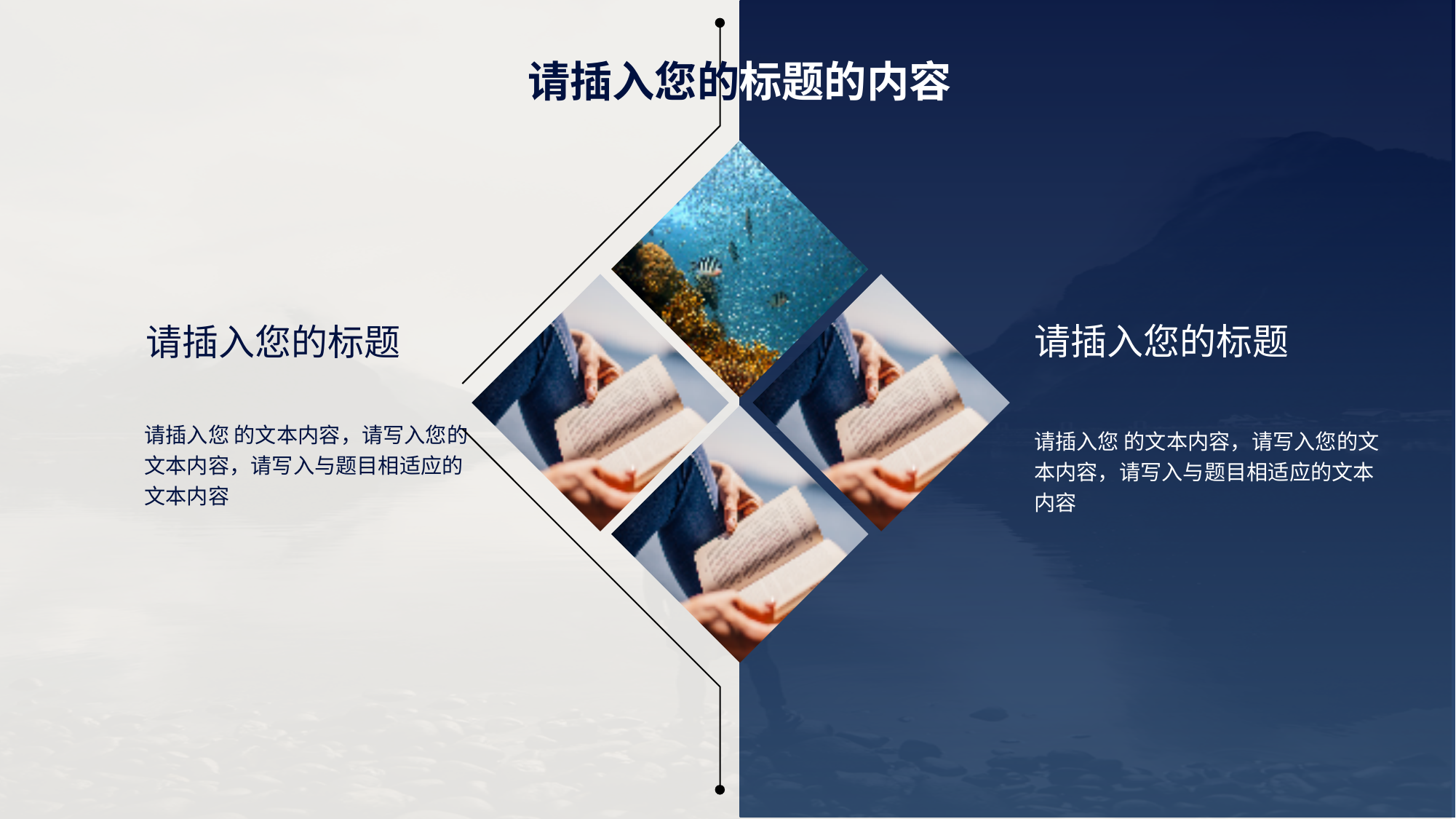

请插入您的标题的内容

请插入您的标题
请插入您 的文本内容，请写入您的文本内容，请写入与题目相适应的文本内容
请插入您的标题
请插入您 的文本内容，请写入您的文本内容，请写入与题目相适应的文本内容